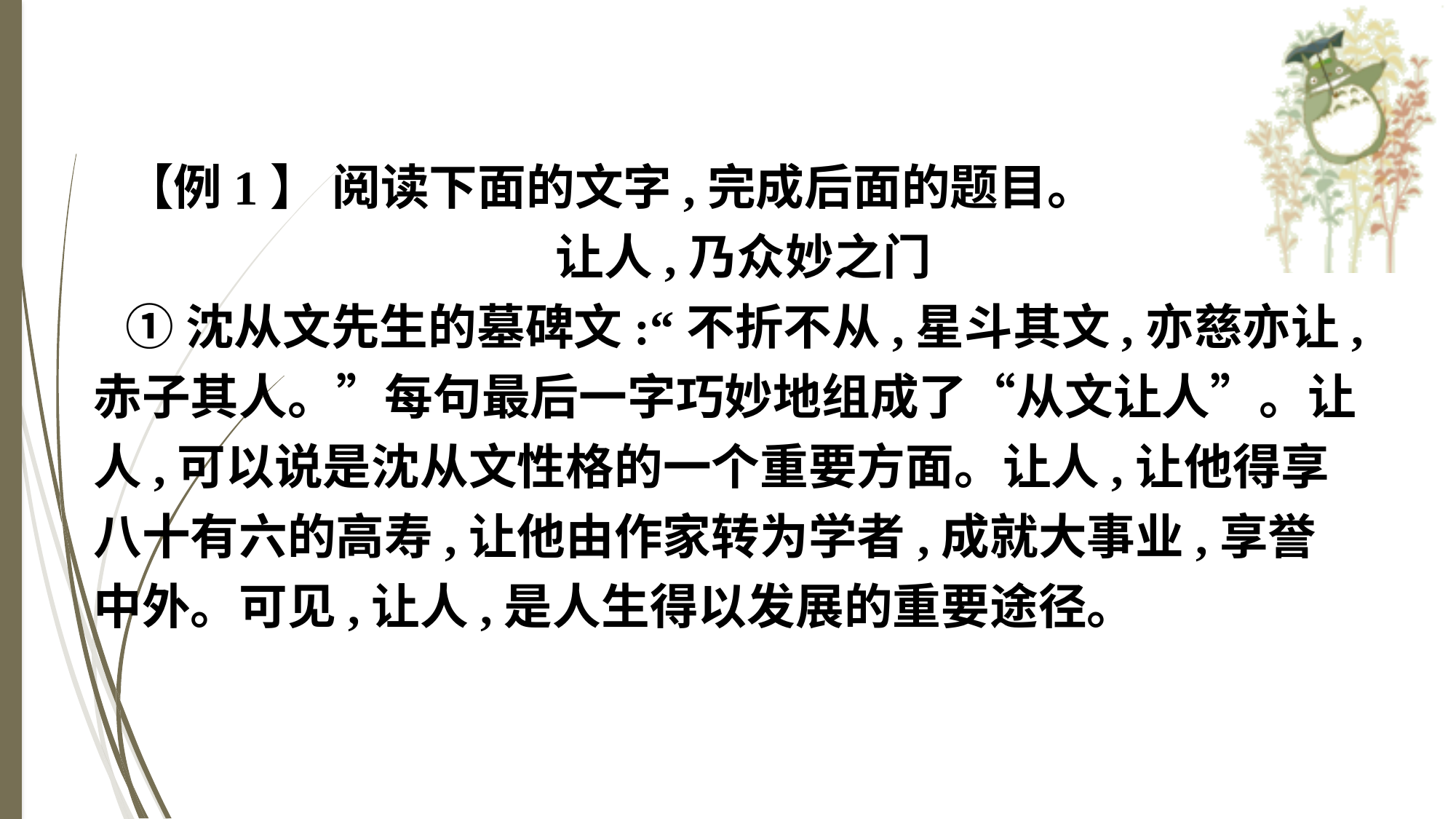

【例1】 阅读下面的文字,完成后面的题目。
让人,乃众妙之门
①沈从文先生的墓碑文:“不折不从,星斗其文,亦慈亦让,赤子其人。”每句最后一字巧妙地组成了“从文让人”。让人,可以说是沈从文性格的一个重要方面。让人,让他得享八十有六的高寿,让他由作家转为学者,成就大事业,享誉中外。可见,让人,是人生得以发展的重要途径。